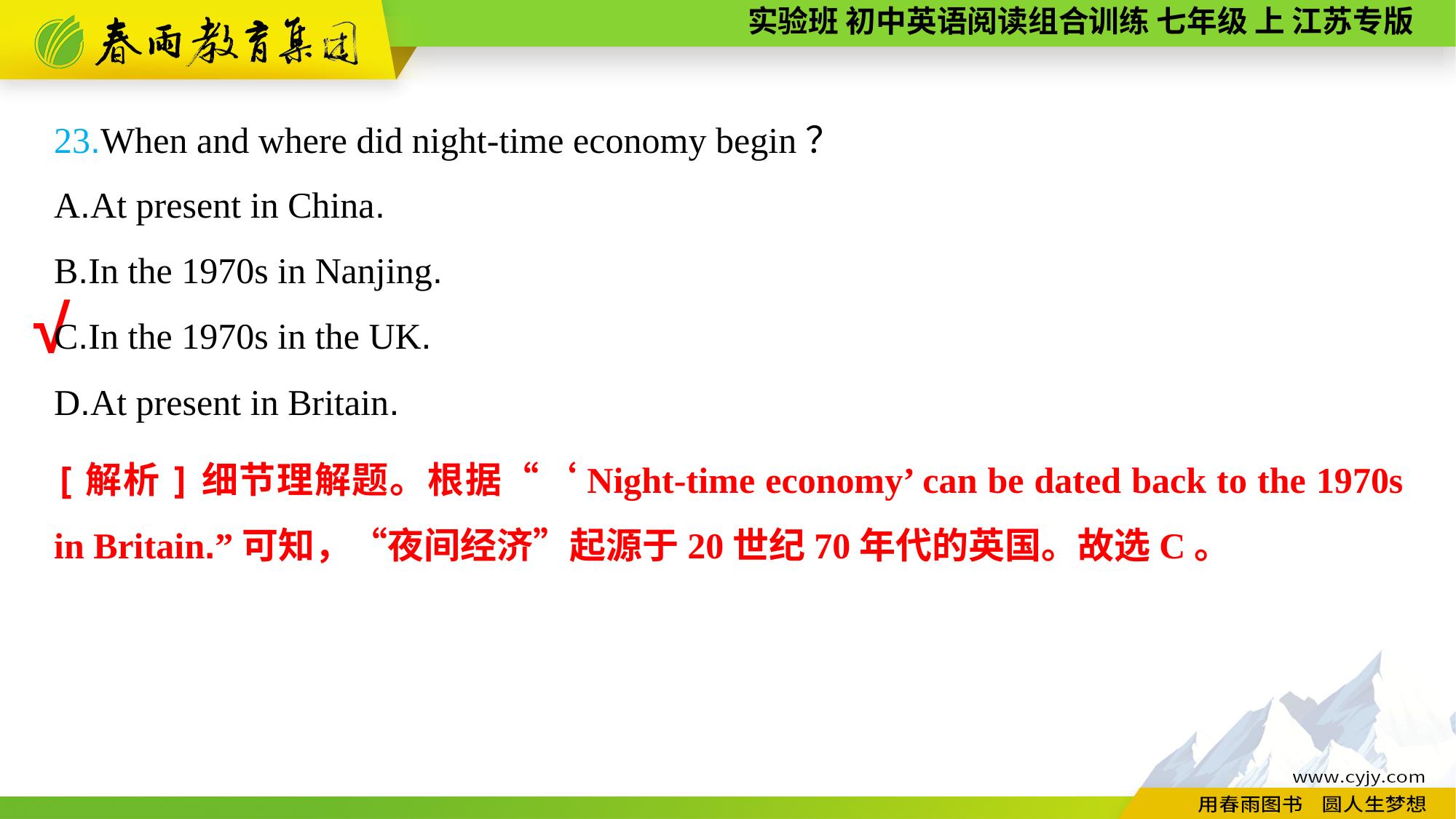

23.When and where did night-time economy begin？
A.At present in China.
B.In the 1970s in Nanjing.
C.In the 1970s in the UK.
D.At present in Britain.
√
[解析]细节理解题。根据“‘Night-time economy’ can be dated back to the 1970s in Britain.”可知，“夜间经济”起源于20世纪70年代的英国。故选C。